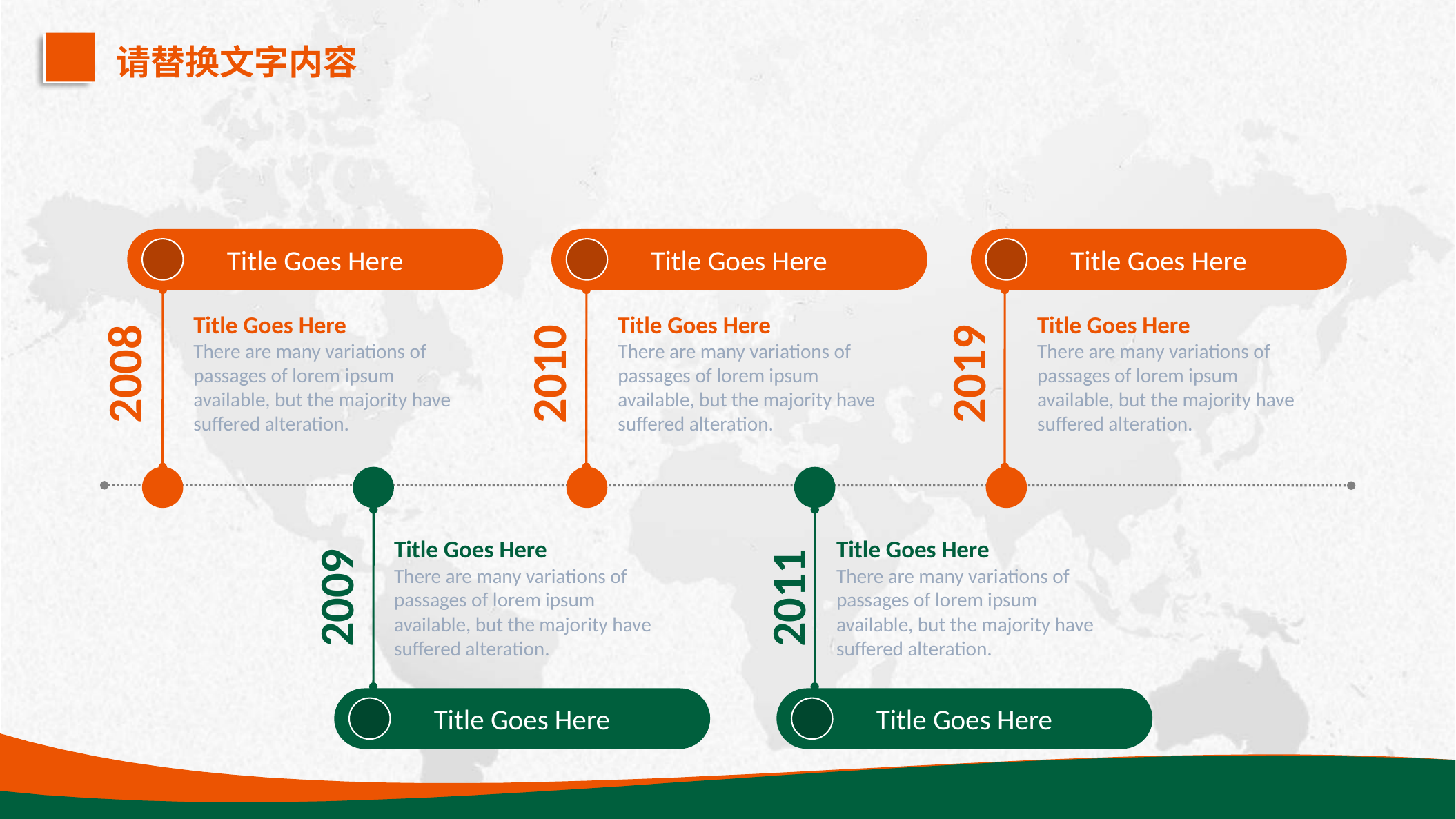

请替换文字内容

Title Goes Here
Title Goes Here
Title Goes Here

Title Goes Here
There are many variations of passages of lorem ipsum available, but the majority have suffered alteration.
Title Goes Here
There are many variations of passages of lorem ipsum available, but the majority have suffered alteration.
Title Goes Here
There are many variations of passages of lorem ipsum available, but the majority have suffered alteration.
2008
2010
2019

Title Goes Here
There are many variations of passages of lorem ipsum available, but the majority have suffered alteration.
Title Goes Here
There are many variations of passages of lorem ipsum available, but the majority have suffered alteration.
2009
2011
Title Goes Here
Title Goes Here